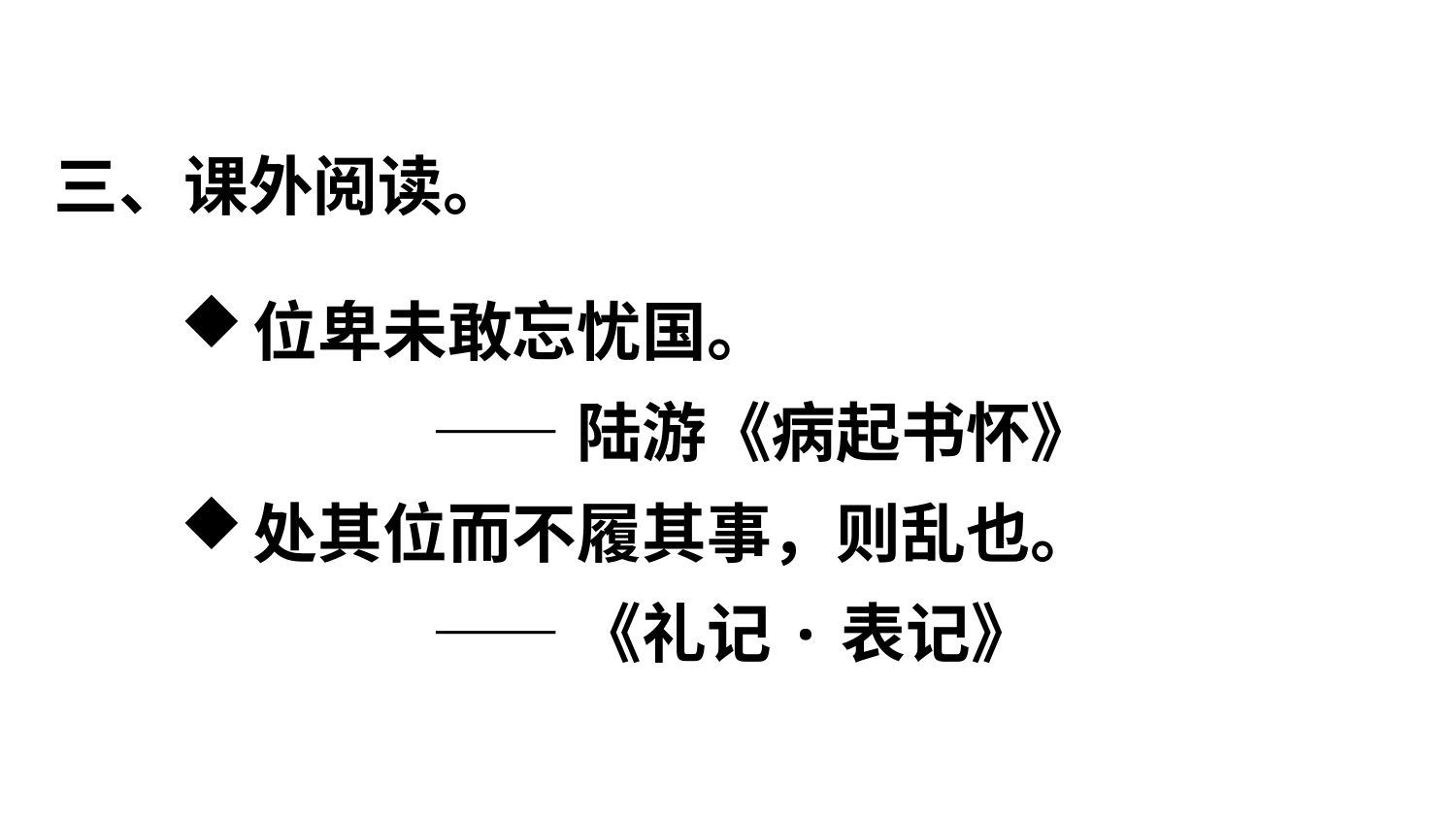

三、课外阅读。
位卑未敢忘忧国。
                 ——陆游《病起书怀》
处其位而不履其事，则乱也。
                 ——《礼记·表记》